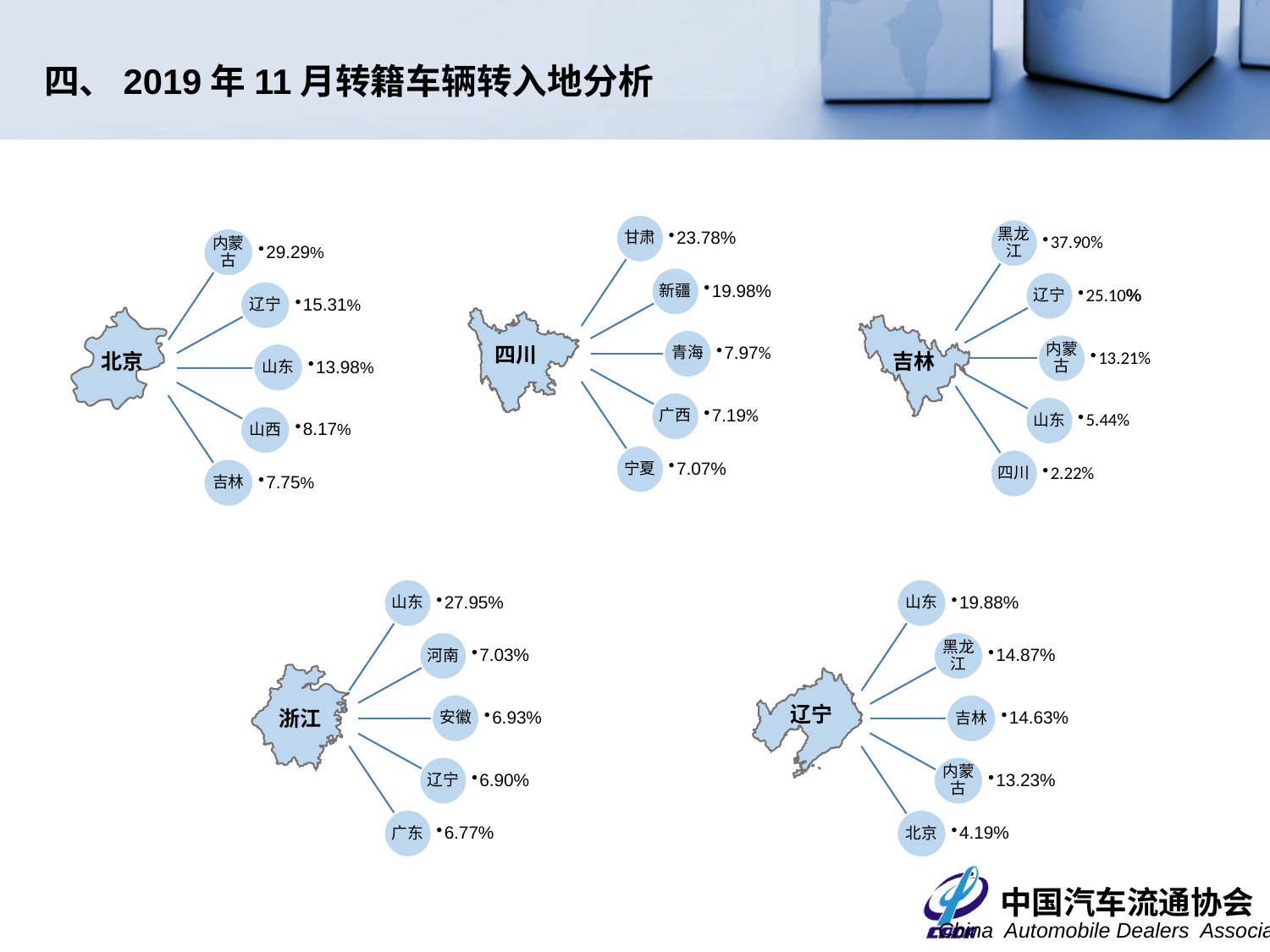

四、2019年11月转籍车辆转入地分析
甘肃
23.78%
新疆
19.98%
青海
7.97%
广西
7.19%
宁夏
7.07%

黑龙江
37.90%
辽宁
25.10%
内蒙古
13.21%
山东
5.44%
四川
2.22%

吉林
内蒙古
29.29%
辽宁
15.31%

山东
13.98%

山西
8.17%

吉林
7.75%

北京
四川
山东
27.95%
河南
7.03%
安徽
6.93%
辽宁
6.90%
广东
6.77%

浙江
山东
19.88%
黑龙江
14.87%

吉林
14.63%

内蒙古
13.23%

北京
4.19%

辽宁